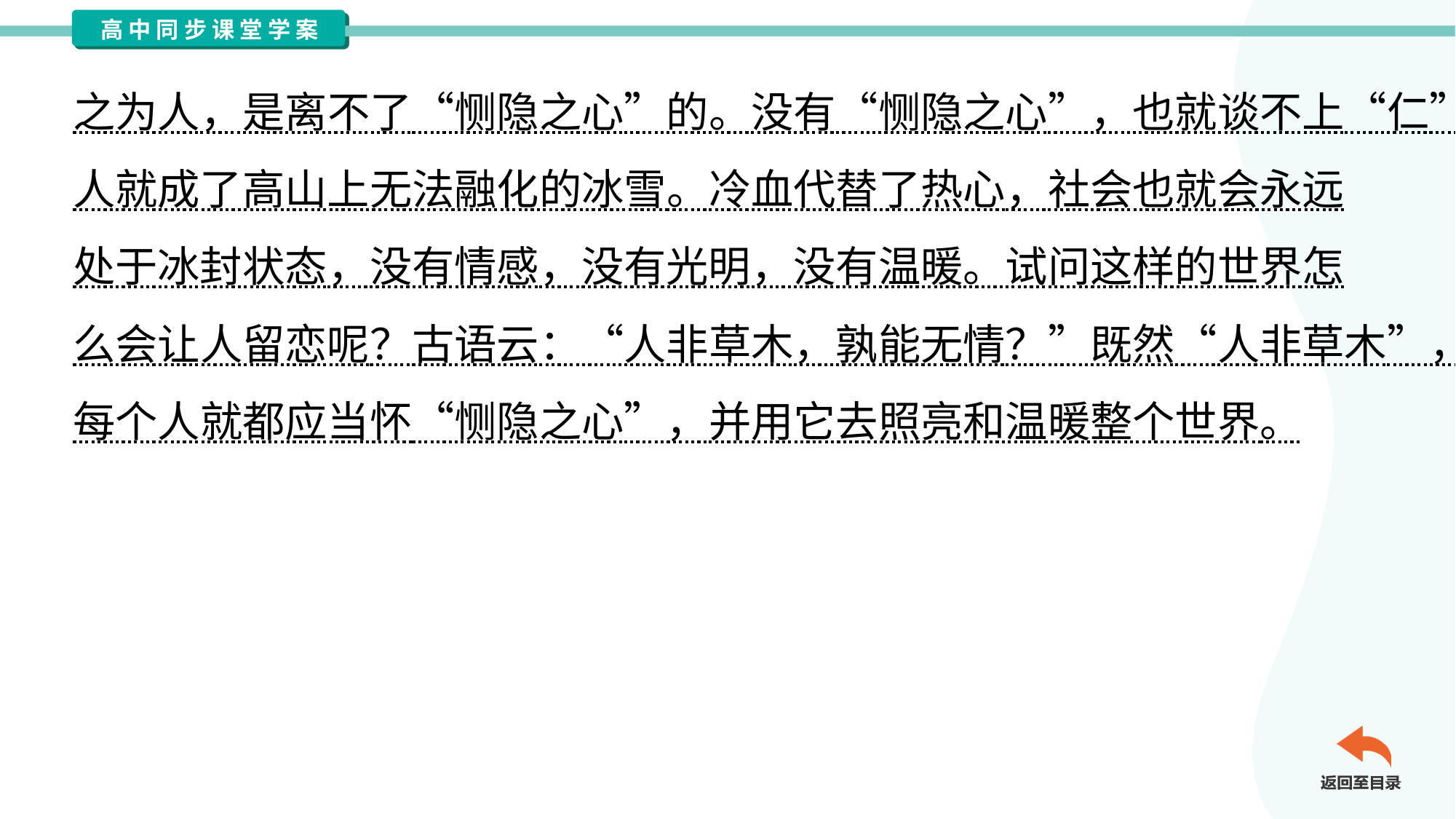

之为人，是离不了“恻隐之心”的。没有“恻隐之心”，也就谈不上“仁”，
人就成了高山上无法融化的冰雪。冷血代替了热心，社会也就会永远
处于冰封状态，没有情感，没有光明，没有温暖。试问这样的世界怎
么会让人留恋呢？古语云：“人非草木，孰能无情？”既然“人非草木”，
每个人就都应当怀“恻隐之心”，并用它去照亮和温暖整个世界。